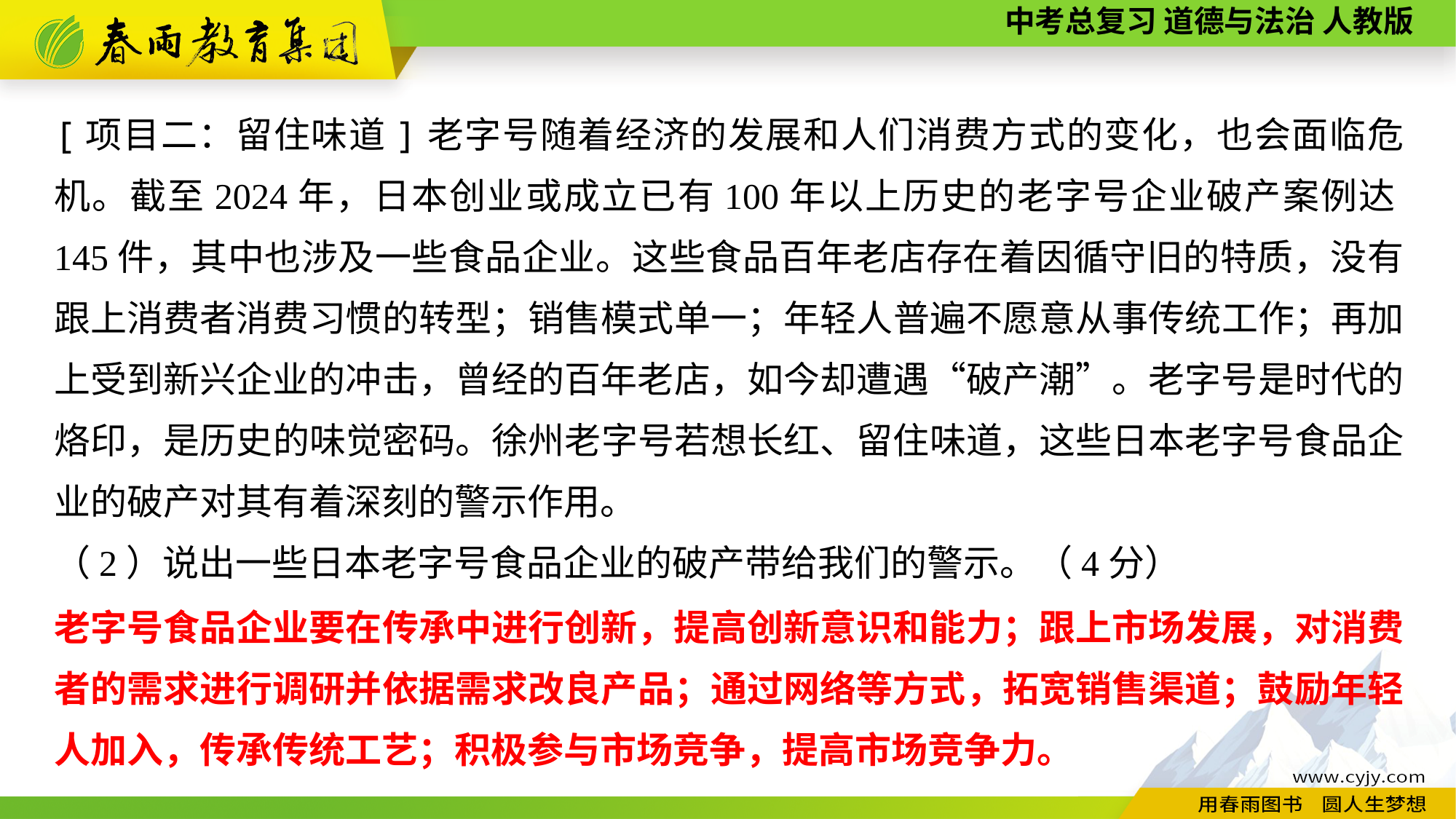

[项目二：留住味道]老字号随着经济的发展和人们消费方式的变化，也会面临危机。截至2024年，日本创业或成立已有100年以上历史的老字号企业破产案例达145件，其中也涉及一些食品企业。这些食品百年老店存在着因循守旧的特质，没有跟上消费者消费习惯的转型；销售模式单一；年轻人普遍不愿意从事传统工作；再加上受到新兴企业的冲击，曾经的百年老店，如今却遭遇“破产潮”。老字号是时代的烙印，是历史的味觉密码。徐州老字号若想长红、留住味道，这些日本老字号食品企业的破产对其有着深刻的警示作用。
（2）说出一些日本老字号食品企业的破产带给我们的警示。（4分）
老字号食品企业要在传承中进行创新，提高创新意识和能力；跟上市场发展，对消费者的需求进行调研并依据需求改良产品；通过网络等方式，拓宽销售渠道；鼓励年轻人加入，传承传统工艺；积极参与市场竞争，提高市场竞争力。